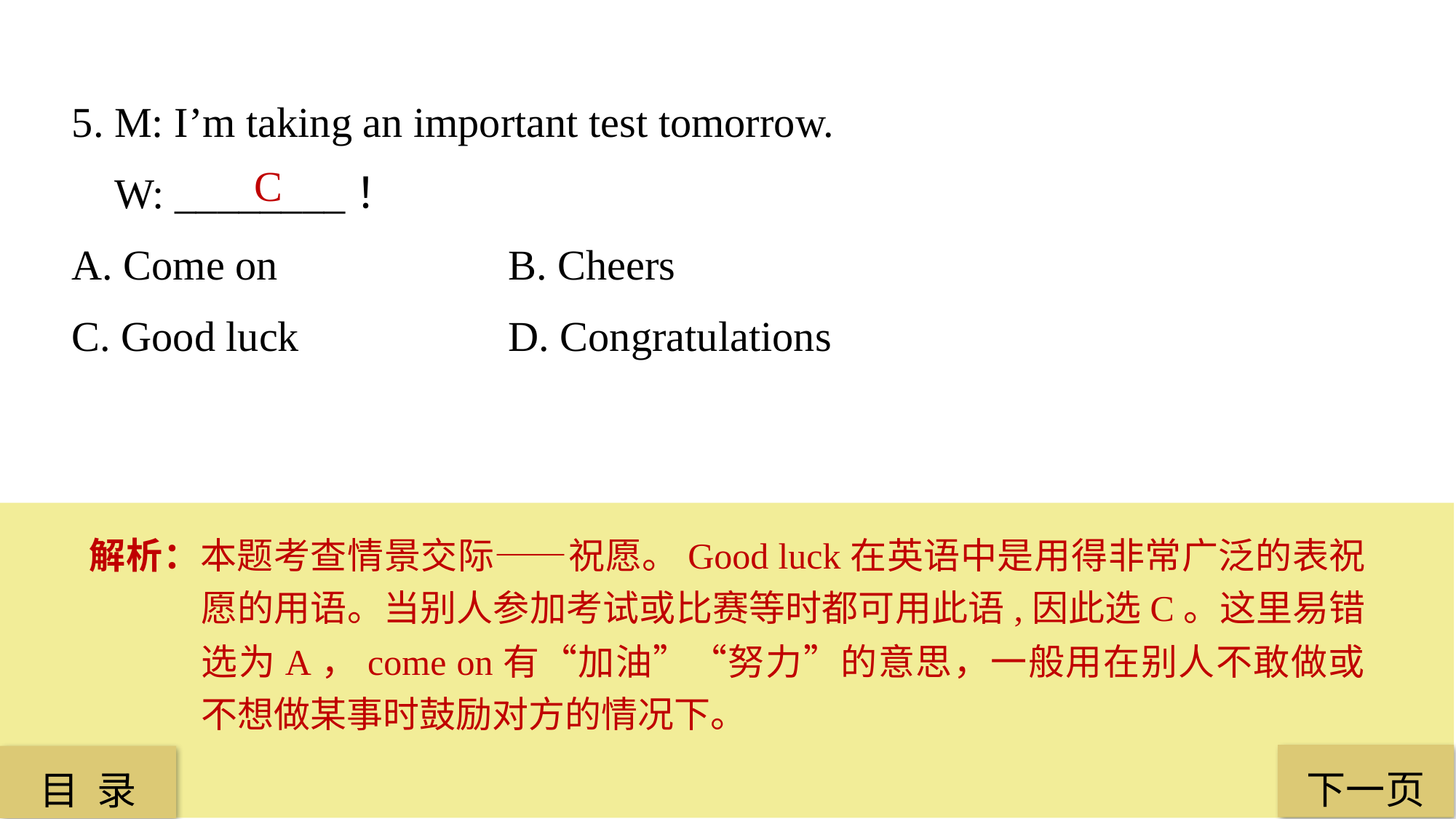

5. M: I’m taking an important test tomorrow.
    W: ________！
A. Come on 			B. Cheers
C. Good luck 		D. Congratulations
 C
解析：本题考查情景交际——祝愿。Good luck在英语中是用得非常广泛的表祝愿的用语。当别人参加考试或比赛等时都可用此语,因此选C。这里易错选为A，come on有“加油”“努力”的意思，一般用在别人不敢做或不想做某事时鼓励对方的情况下。